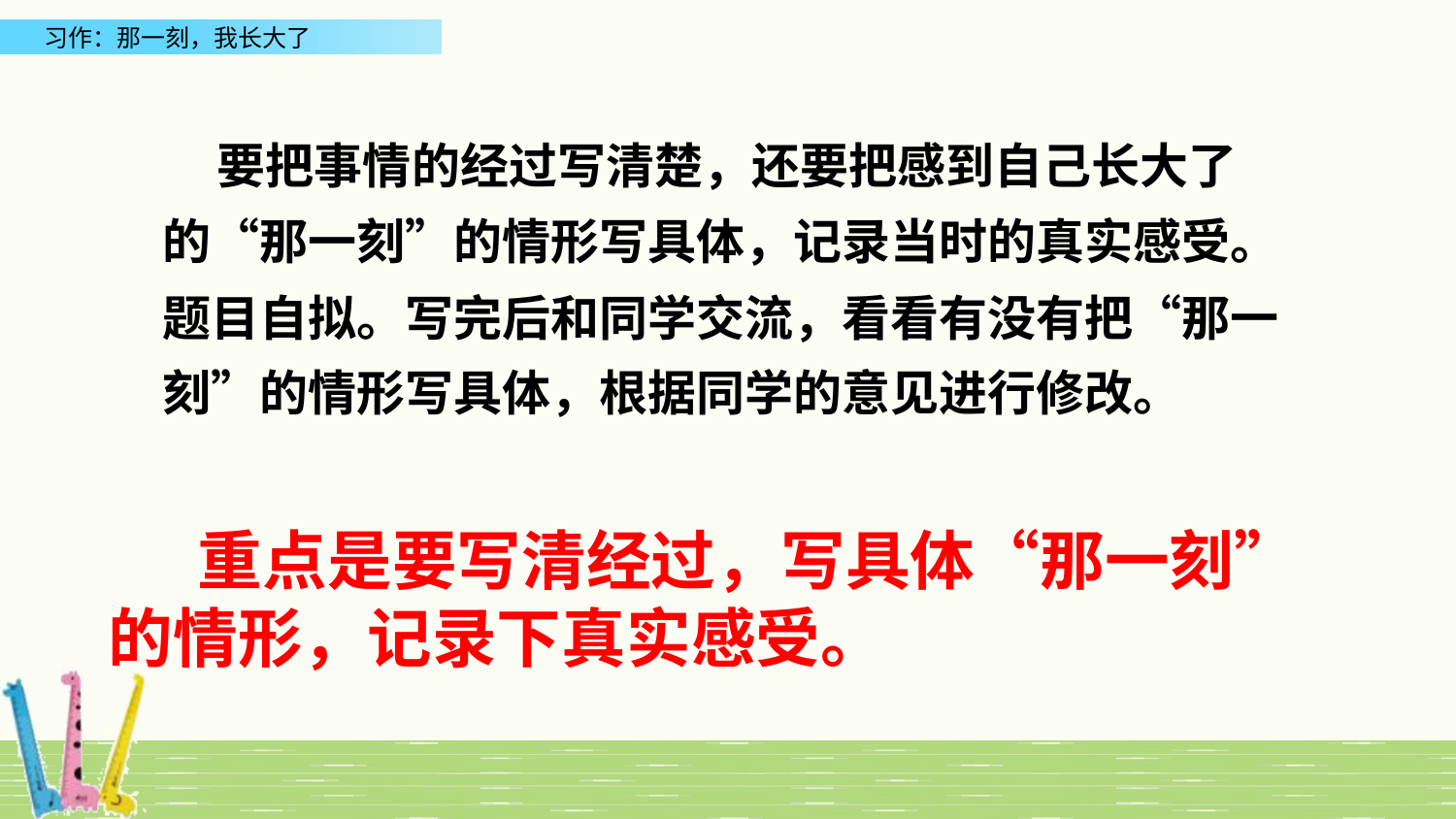

要把事情的经过写清楚，还要把感到自己长大了的“那一刻”的情形写具体，记录当时的真实感受。
题目自拟。写完后和同学交流，看看有没有把“那一刻”的情形写具体，根据同学的意见进行修改。
     重点是要写清经过，写具体“那一刻”的情形，记录下真实感受。